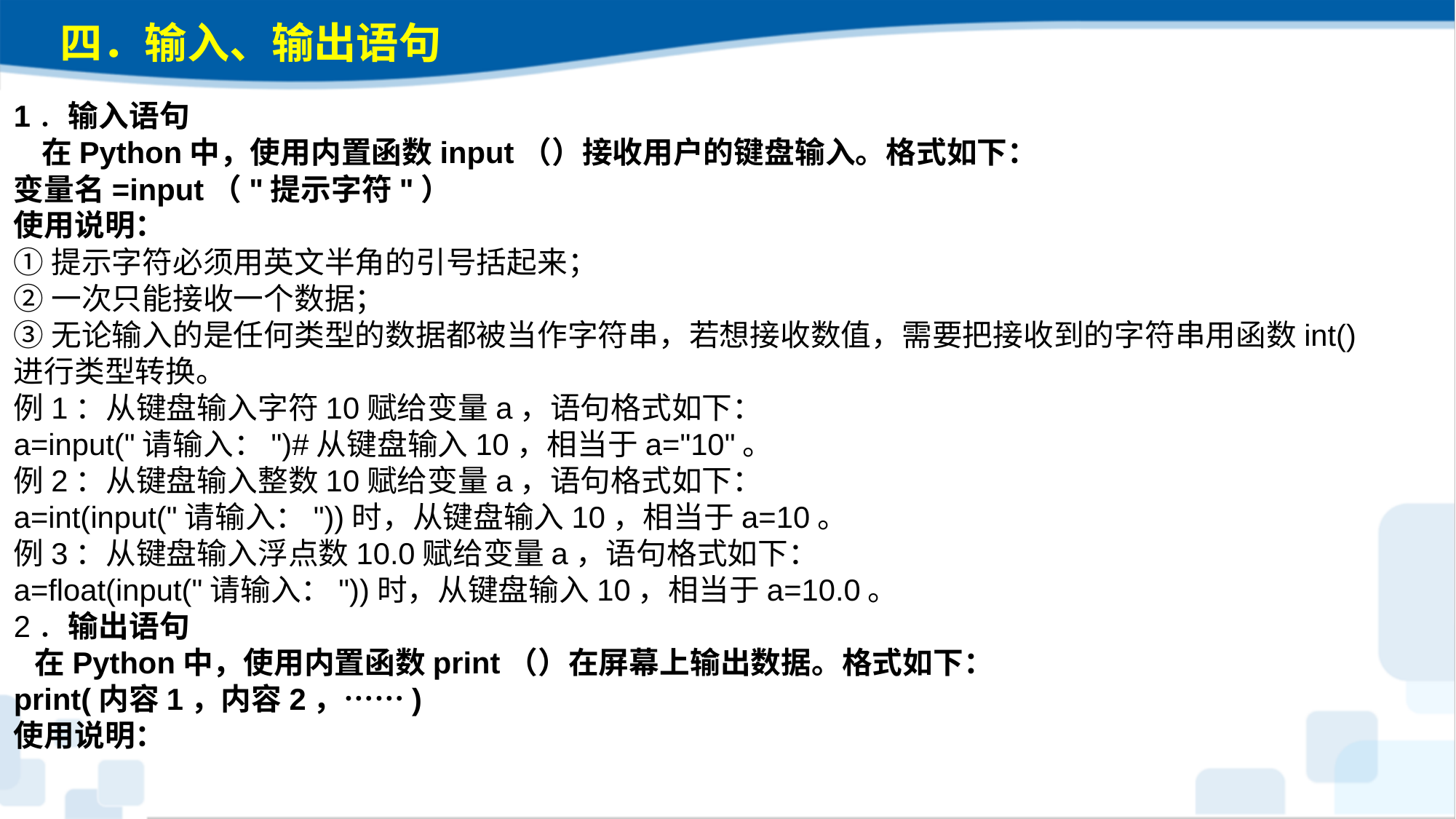

四．输入、输出语句
1．输入语句   在Python中，使用内置函数input（）接收用户的键盘输入。格式如下：变量名=input（"提示字符"）使用说明：
①提示字符必须用英文半角的引号括起来；
②一次只能接收一个数据；
③无论输入的是任何类型的数据都被当作字符串，若想接收数值，需要把接收到的字符串用函数int()进行类型转换。例1：从键盘输入字符10赋给变量a，语句格式如下：a=input("请输入：")#从键盘输入10，相当于a="10"。例2：从键盘输入整数10赋给变量a，语句格式如下：a=int(input("请输入："))时，从键盘输入10，相当于a=10。例3：从键盘输入浮点数10.0赋给变量a，语句格式如下：a=float(input("请输入："))时，从键盘输入10，相当于a=10.0。2．输出语句  在Python中，使用内置函数print（）在屏幕上输出数据。格式如下：                              print(内容1，内容2，……) 使用说明：